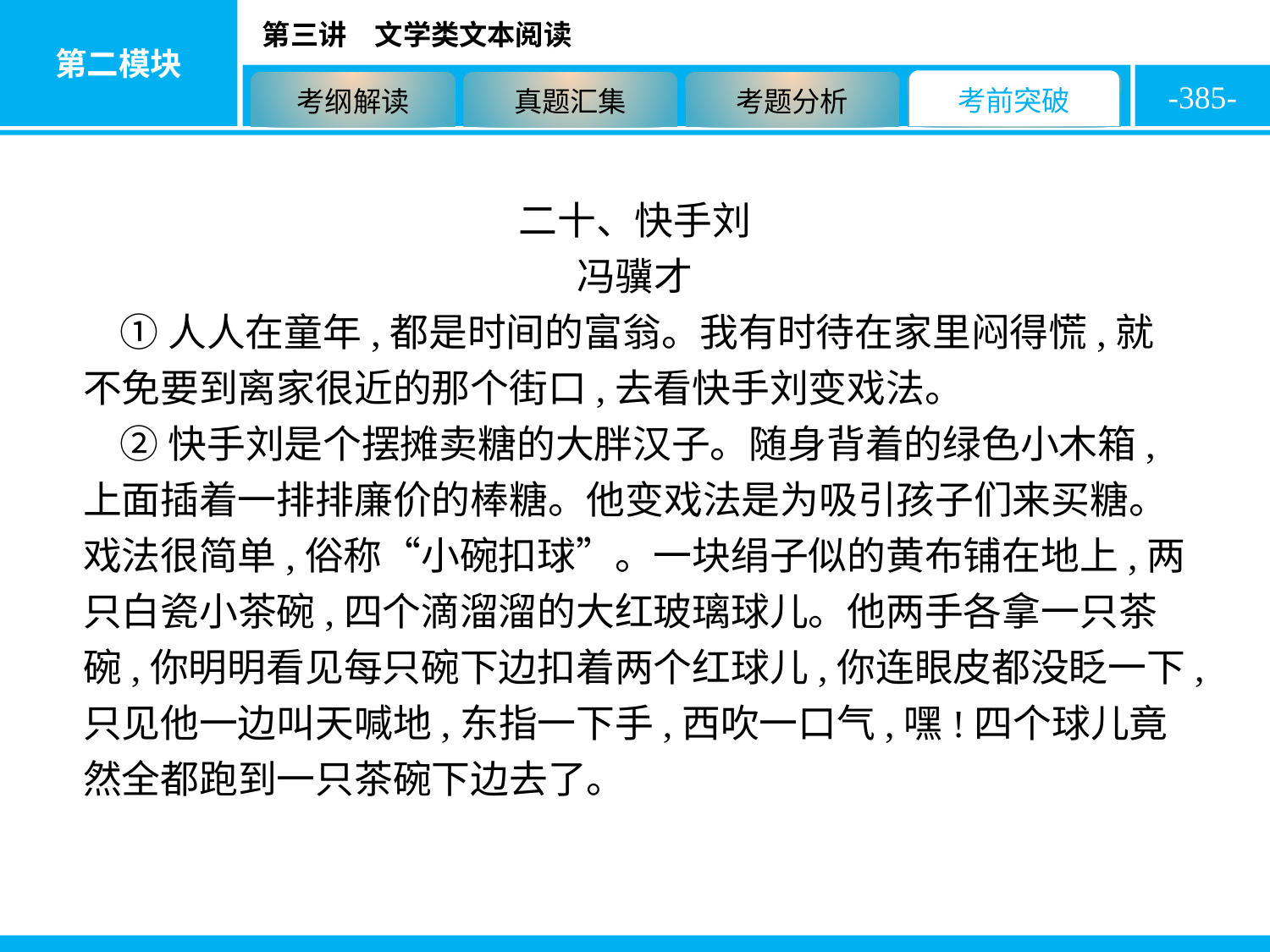

-385-
二十、快手刘
冯骥才
①人人在童年,都是时间的富翁。我有时待在家里闷得慌,就不免要到离家很近的那个街口,去看快手刘变戏法。
②快手刘是个摆摊卖糖的大胖汉子。随身背着的绿色小木箱,上面插着一排排廉价的棒糖。他变戏法是为吸引孩子们来买糖。戏法很简单,俗称“小碗扣球”。一块绢子似的黄布铺在地上,两只白瓷小茶碗,四个滴溜溜的大红玻璃球儿。他两手各拿一只茶碗,你明明看见每只碗下边扣着两个红球儿,你连眼皮都没眨一下,只见他一边叫天喊地,东指一下手,西吹一口气,嘿!四个球儿竟然全都跑到一只茶碗下边去了。